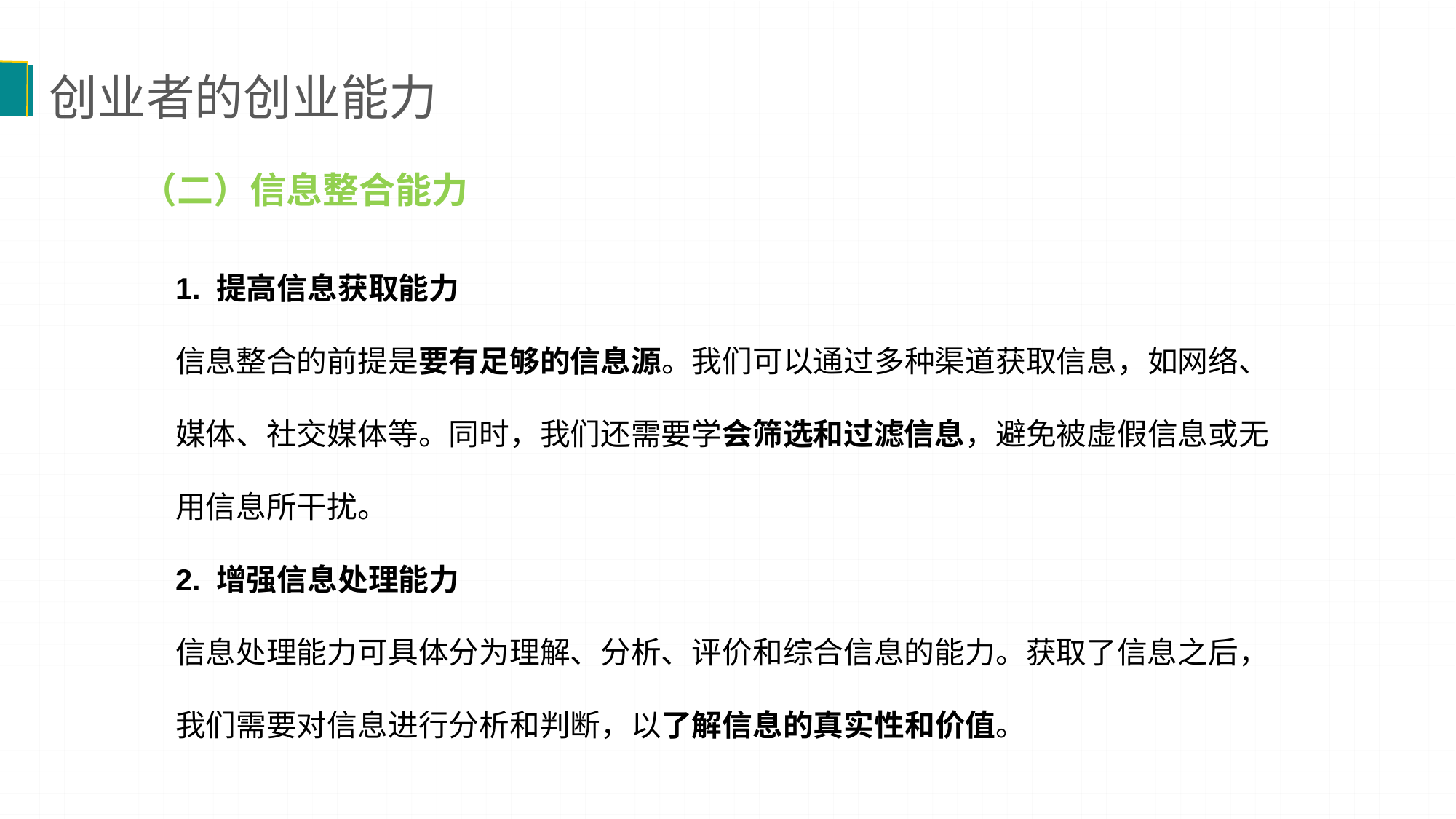

创业者的创业能力

（二）信息整合能力
1. 提高信息获取能力
信息整合的前提是要有足够的信息源。我们可以通过多种渠道获取信息，如网络、媒体、社交媒体等。同时，我们还需要学会筛选和过滤信息，避免被虚假信息或无用信息所干扰。
2. 增强信息处理能力
信息处理能力可具体分为理解、分析、评价和综合信息的能力。获取了信息之后，我们需要对信息进行分析和判断，以了解信息的真实性和价值。